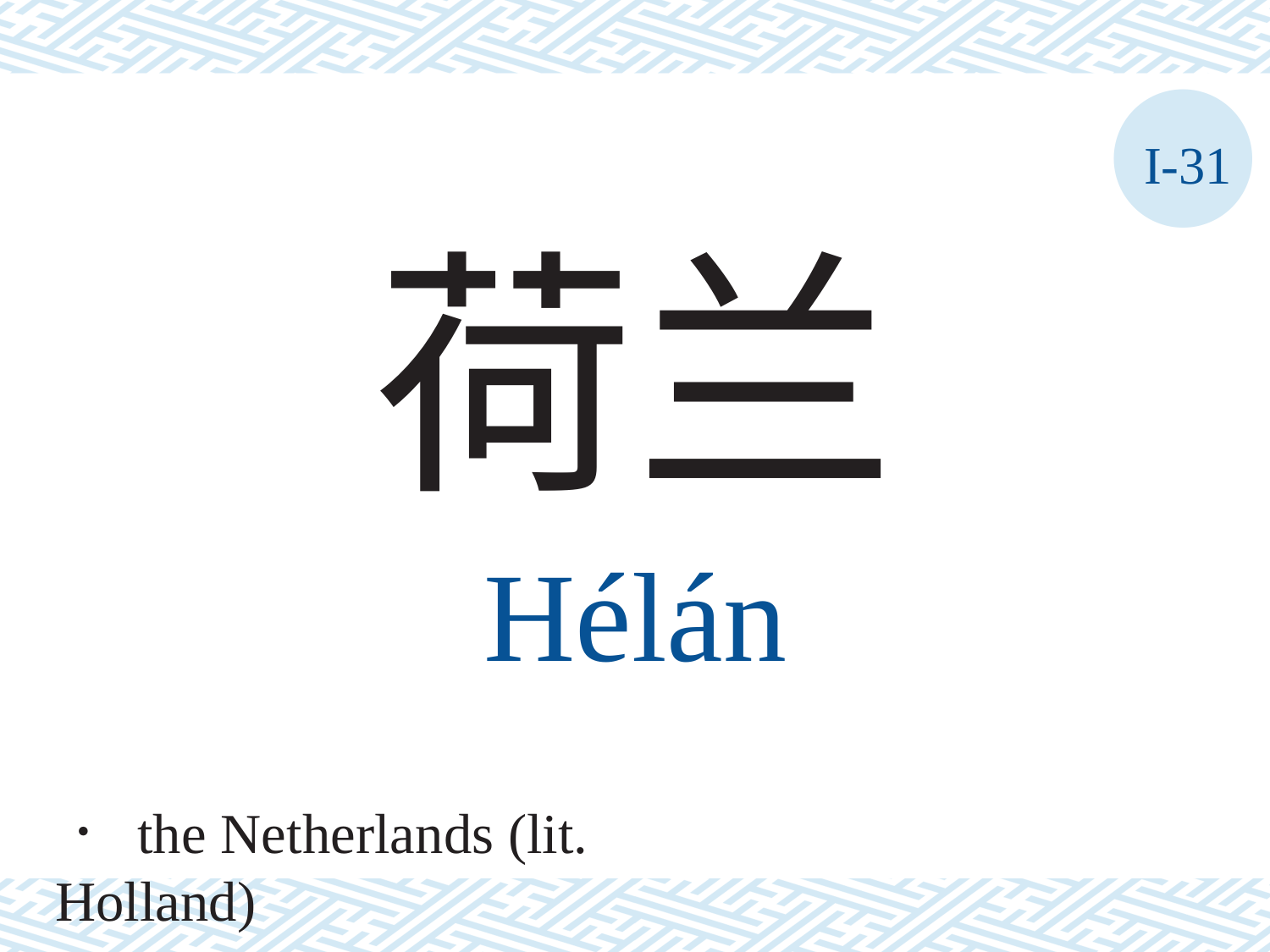

I-31
荷兰
Hélán
． the Netherlands (lit. Holland)